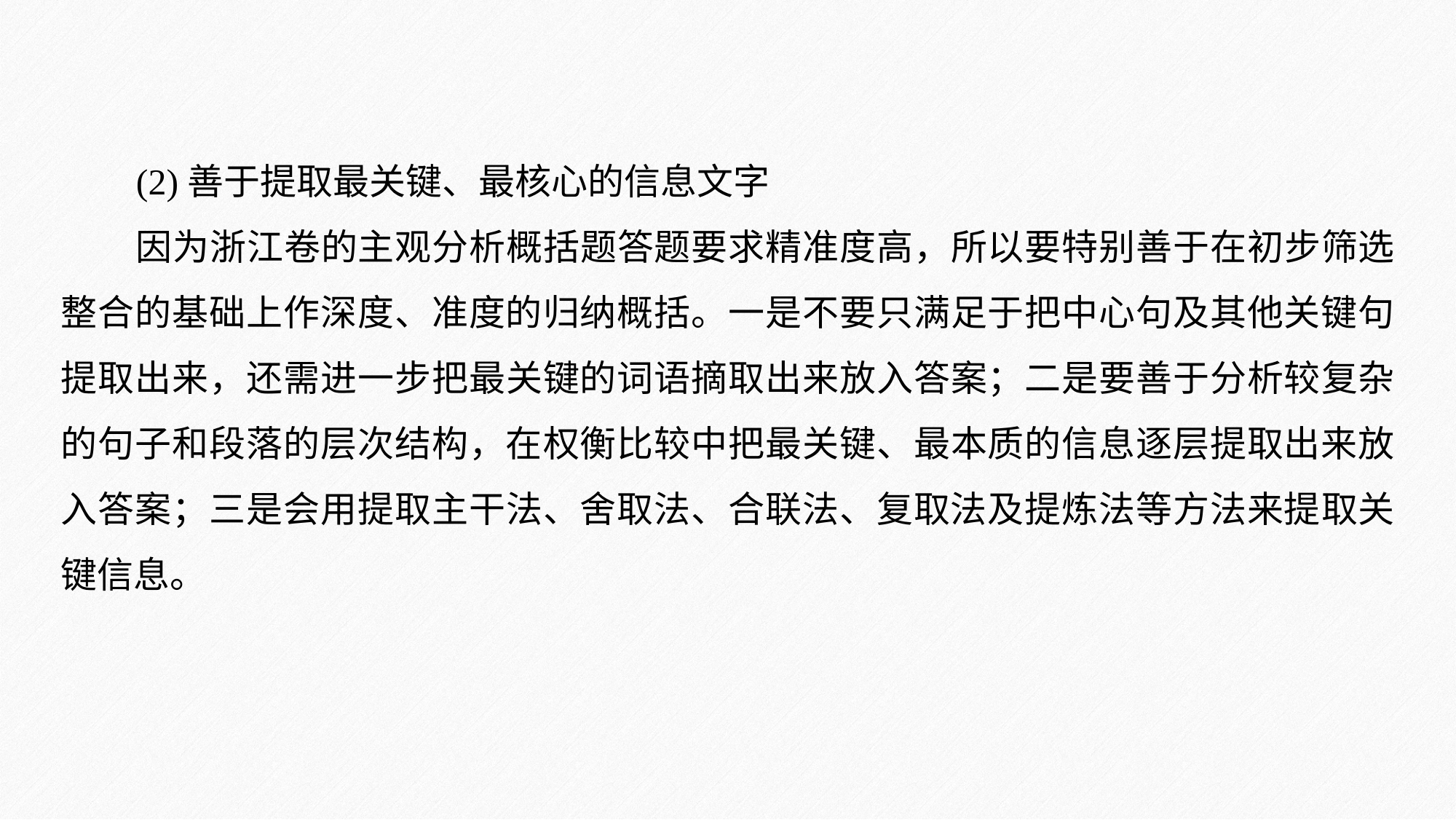

(2)善于提取最关键、最核心的信息文字
因为浙江卷的主观分析概括题答题要求精准度高，所以要特别善于在初步筛选整合的基础上作深度、准度的归纳概括。一是不要只满足于把中心句及其他关键句提取出来，还需进一步把最关键的词语摘取出来放入答案；二是要善于分析较复杂的句子和段落的层次结构，在权衡比较中把最关键、最本质的信息逐层提取出来放入答案；三是会用提取主干法、舍取法、合联法、复取法及提炼法等方法来提取关键信息。